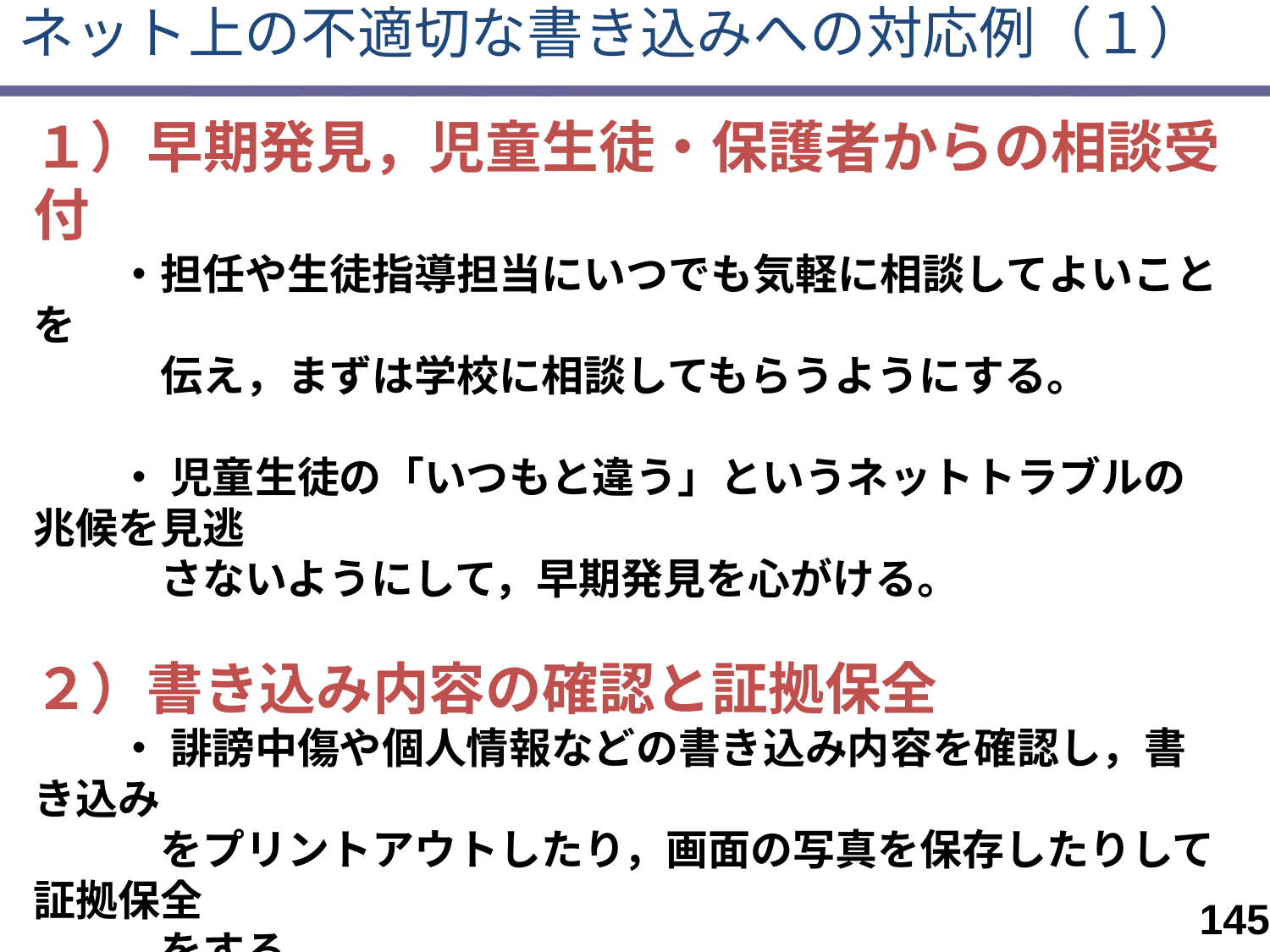

ネット上の不適切な書き込みへの対応例（１）
１）早期発見，児童生徒・保護者からの相談受付
　　・担任や生徒指導担当にいつでも気軽に相談してよいことを
　　　　伝え，まずは学校に相談してもらうようにする。

　　・ 児童生徒の「いつもと違う」というネットトラブルの兆候を見逃
　　　さないようにして，早期発見を心がける。

２）書き込み内容の確認と証拠保全
　　・ 誹謗中傷や個人情報などの書き込み内容を確認し，書き込み
　　　をプリントアウトしたり，画面の写真を保存したりして証拠保全
　　　をする。
　　・ SNSのURLやメール送信元のアドレス，メール本文も，
　　　削除せずに保存する。
145